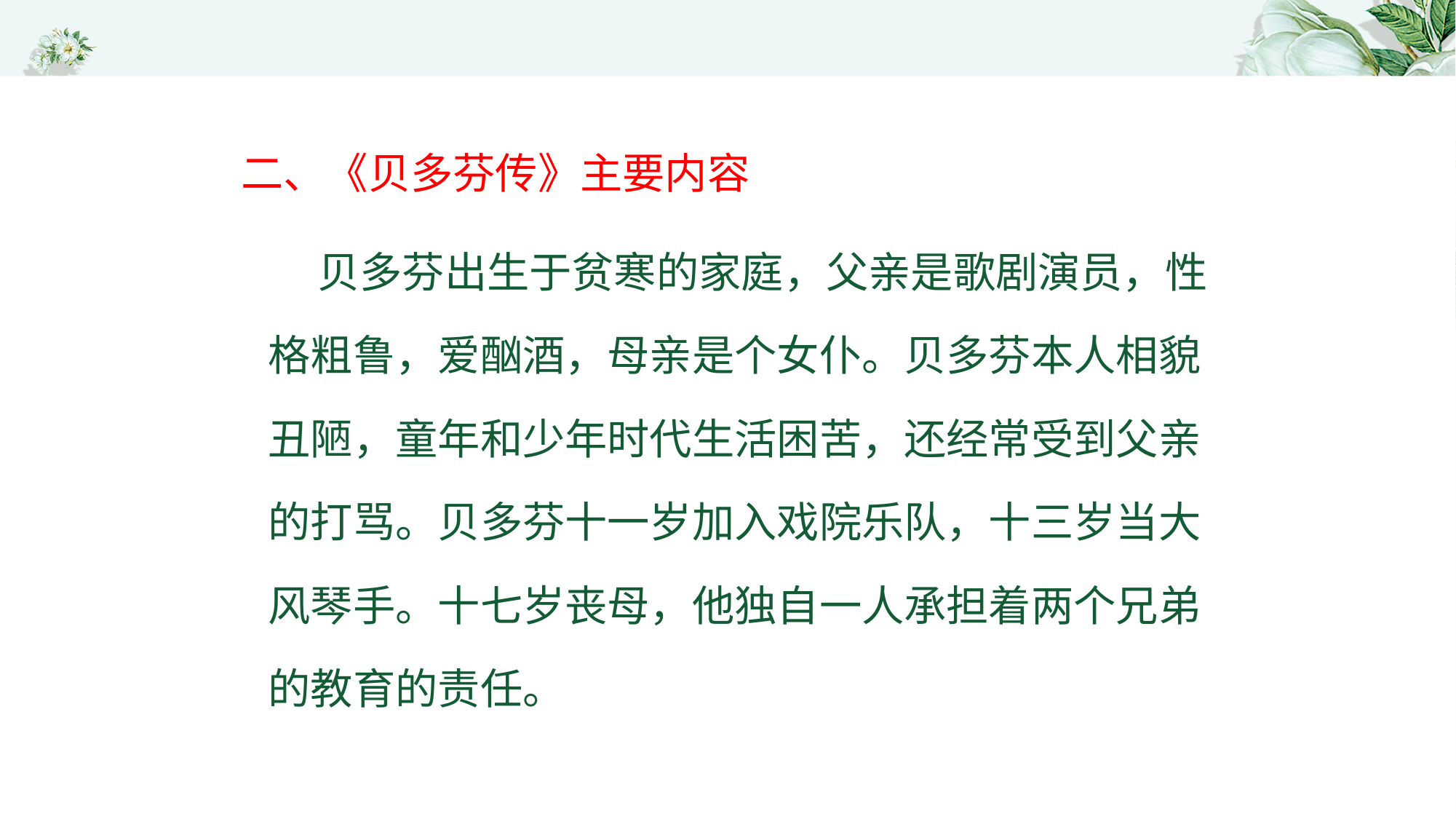

二、《贝多芬传》主要内容
       贝多芬出生于贫寒的家庭，父亲是歌剧演员，性格粗鲁，爱酗酒，母亲是个女仆。贝多芬本人相貌丑陋，童年和少年时代生活困苦，还经常受到父亲的打骂。贝多芬十一岁加入戏院乐队，十三岁当大风琴手。十七岁丧母，他独自一人承担着两个兄弟的教育的责任。